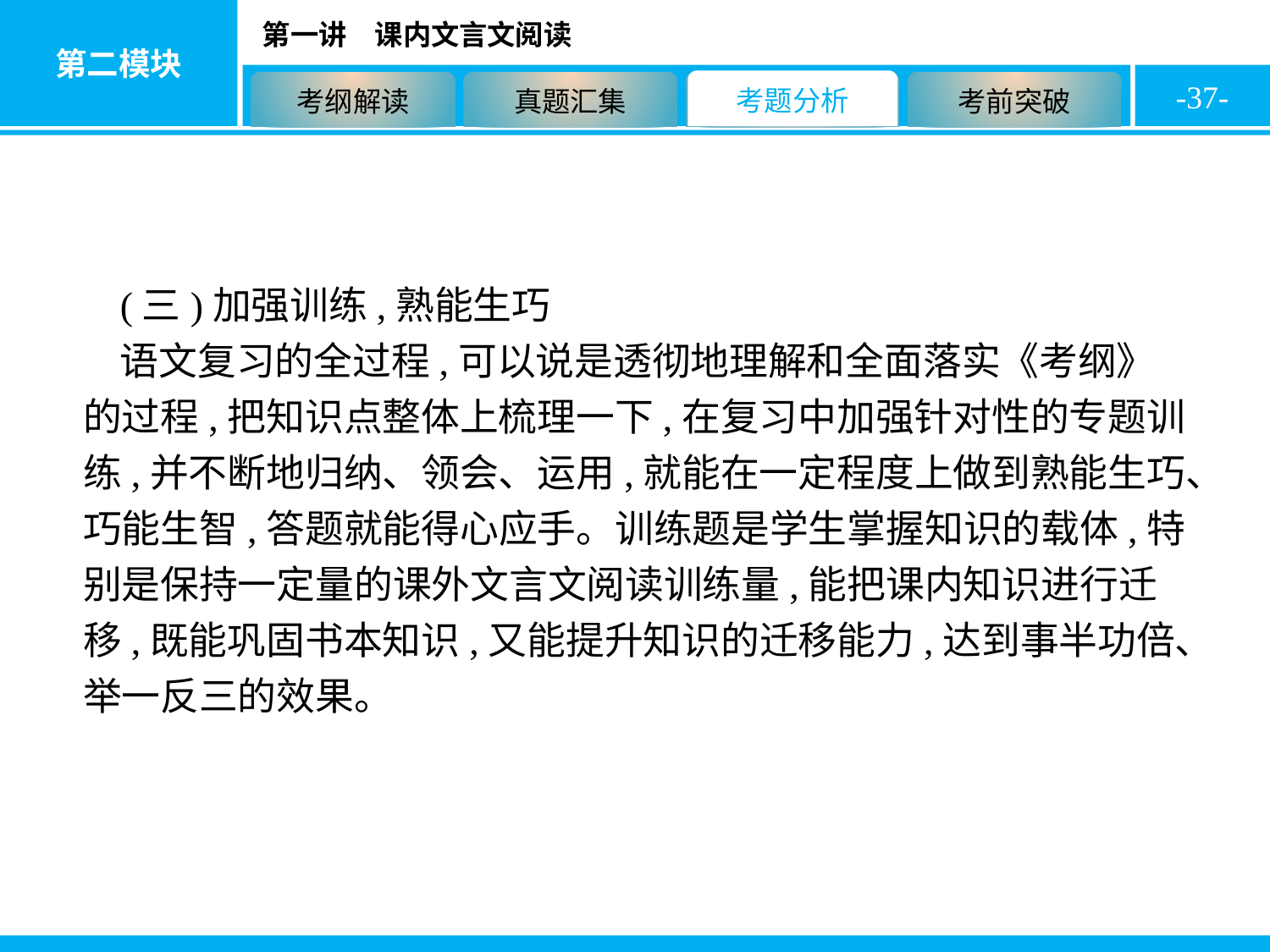

-37-
(三)加强训练,熟能生巧
语文复习的全过程,可以说是透彻地理解和全面落实《考纲》的过程,把知识点整体上梳理一下,在复习中加强针对性的专题训练,并不断地归纳、领会、运用,就能在一定程度上做到熟能生巧、巧能生智,答题就能得心应手。训练题是学生掌握知识的载体,特别是保持一定量的课外文言文阅读训练量,能把课内知识进行迁移,既能巩固书本知识,又能提升知识的迁移能力,达到事半功倍、举一反三的效果。